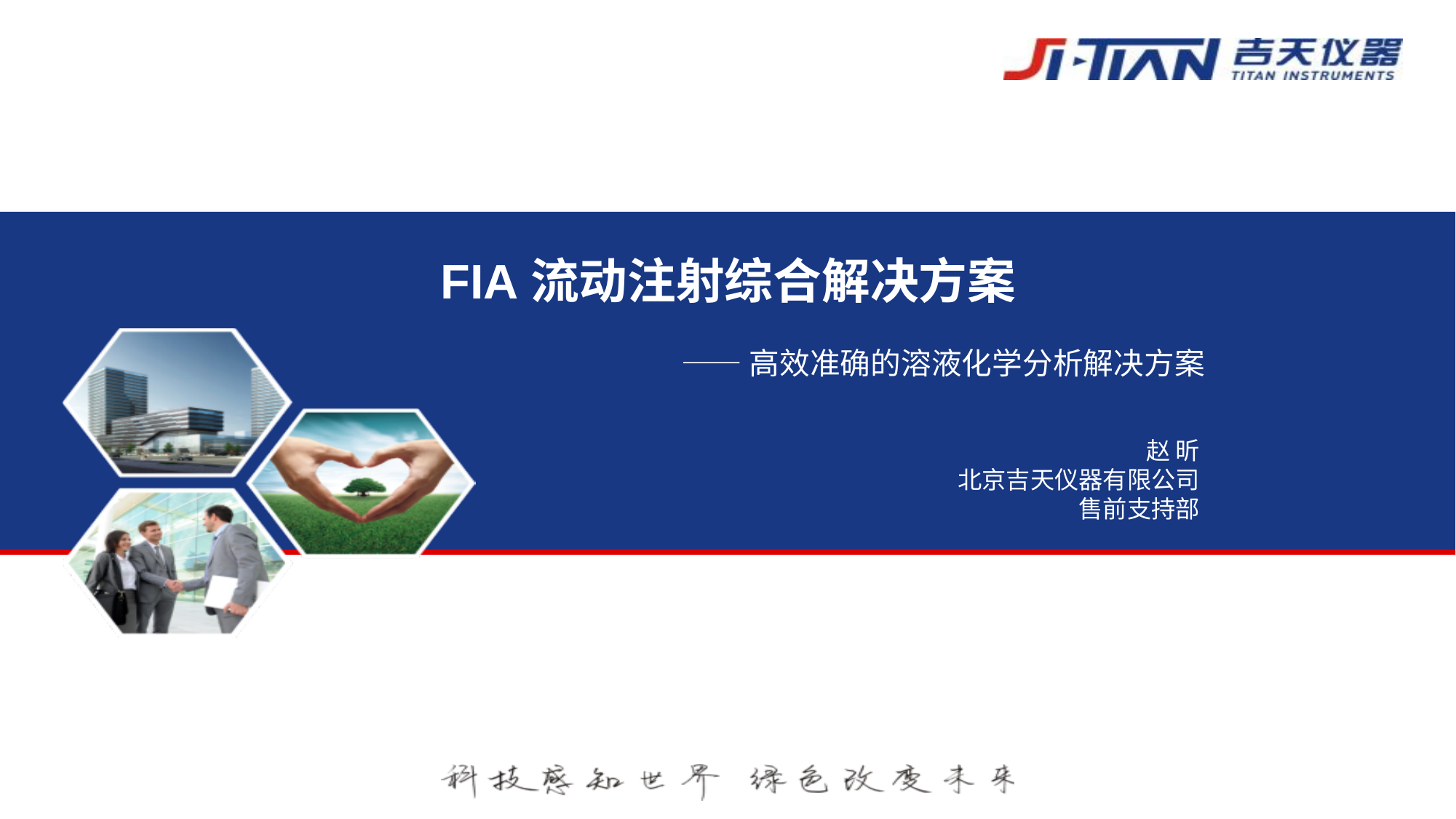

# FIA流动注射综合解决方案
——高效准确的溶液化学分析解决方案
赵 昕
北京吉天仪器有限公司
售前支持部